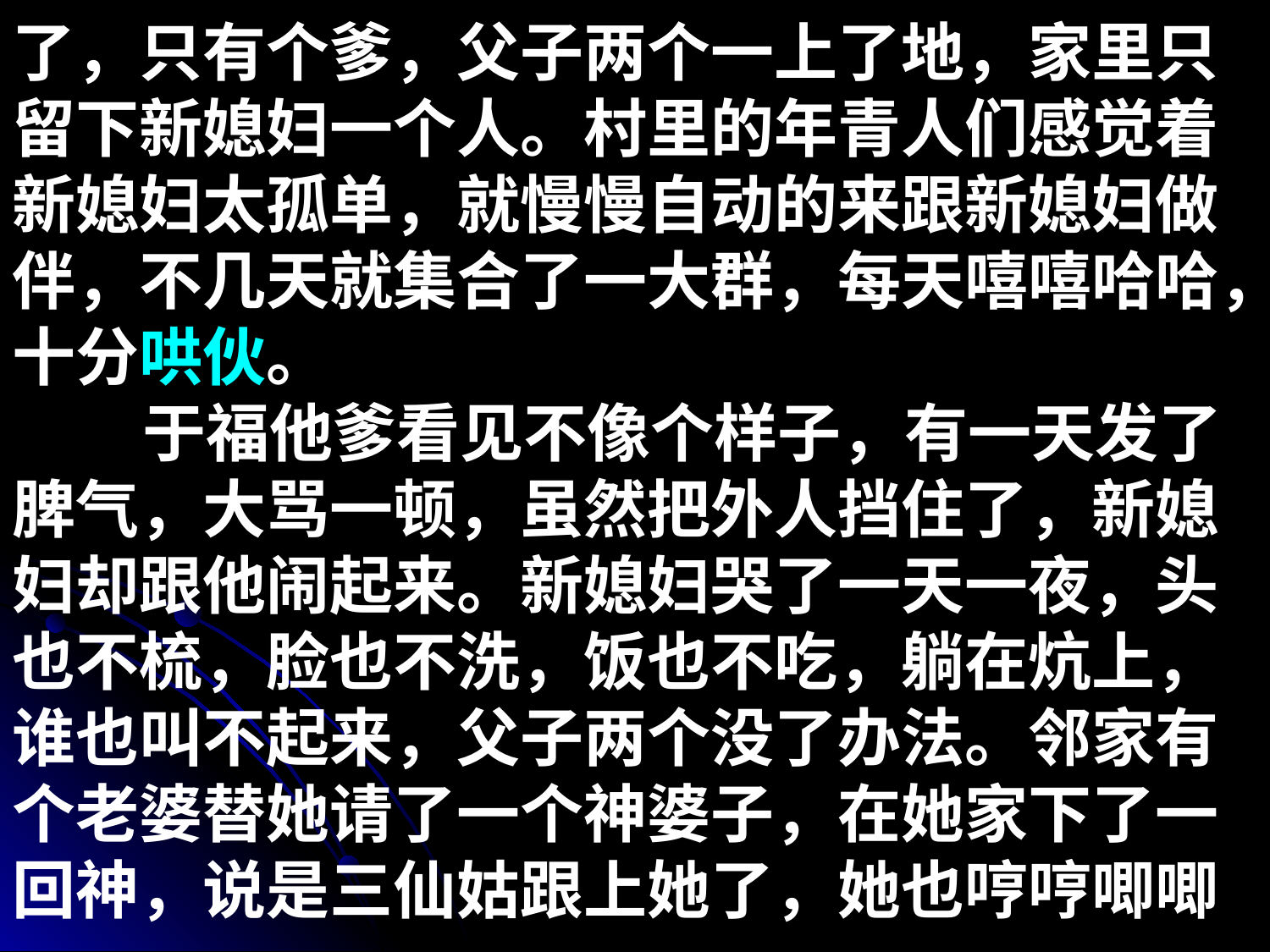

了，只有个爹，父子两个一上了地，家里只留下新媳妇一个人。村里的年青人们感觉着新媳妇太孤单，就慢慢自动的来跟新媳妇做伴，不几天就集合了一大群，每天嘻嘻哈哈，十分哄伙。
        于福他爹看见不像个样子，有一天发了脾气，大骂一顿，虽然把外人挡住了，新媳妇却跟他闹起来。新媳妇哭了一天一夜，头也不梳，脸也不洗，饭也不吃，躺在炕上，谁也叫不起来，父子两个没了办法。邻家有个老婆替她请了一个神婆子，在她家下了一回神，说是三仙姑跟上她了，她也哼哼唧唧